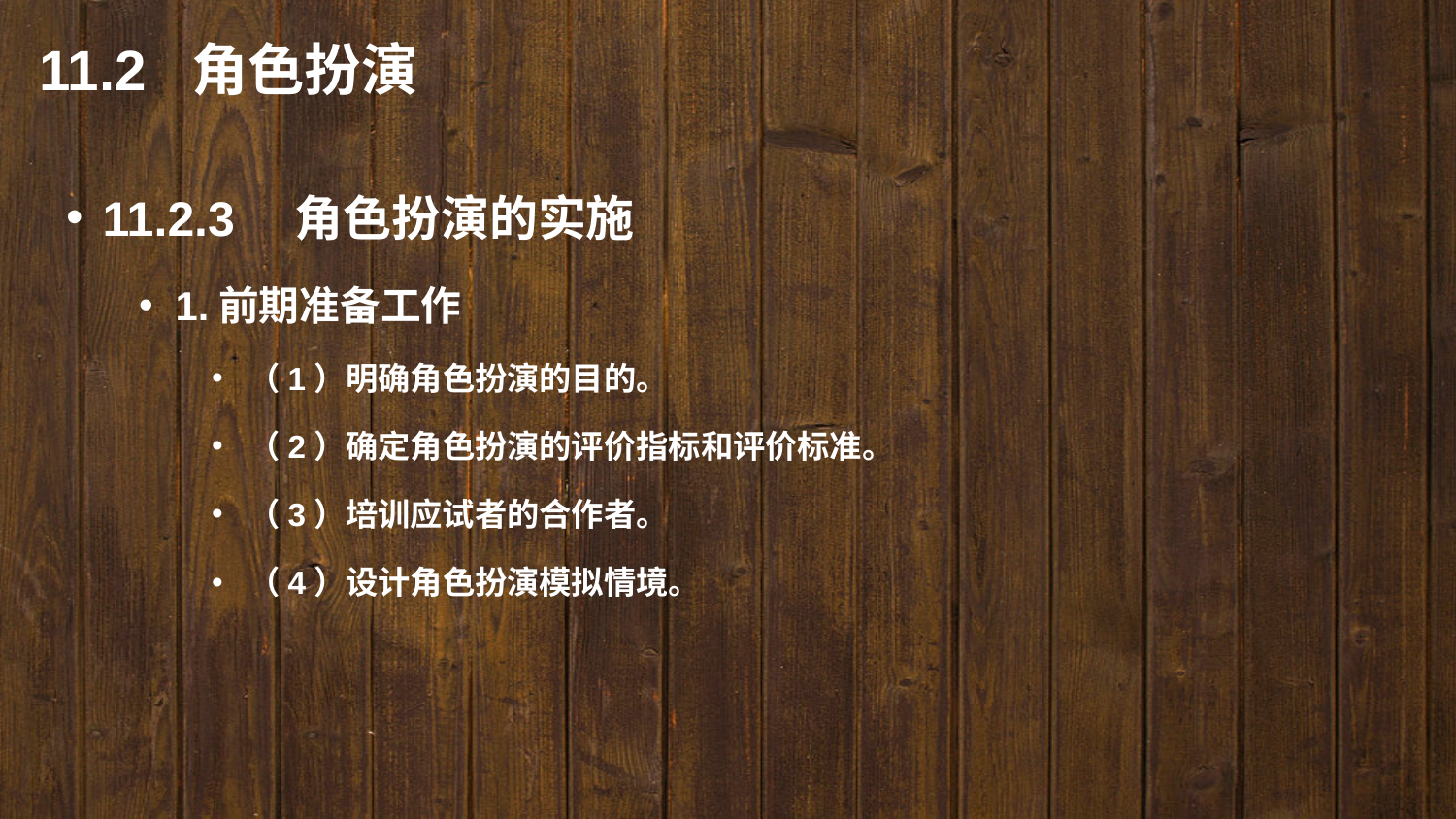

11.2  角色扮演
11.2.3　角色扮演的实施
1.前期准备工作
（1）明确角色扮演的目的。
（2）确定角色扮演的评价指标和评价标准。
（3）培训应试者的合作者。
（4）设计角色扮演模拟情境。